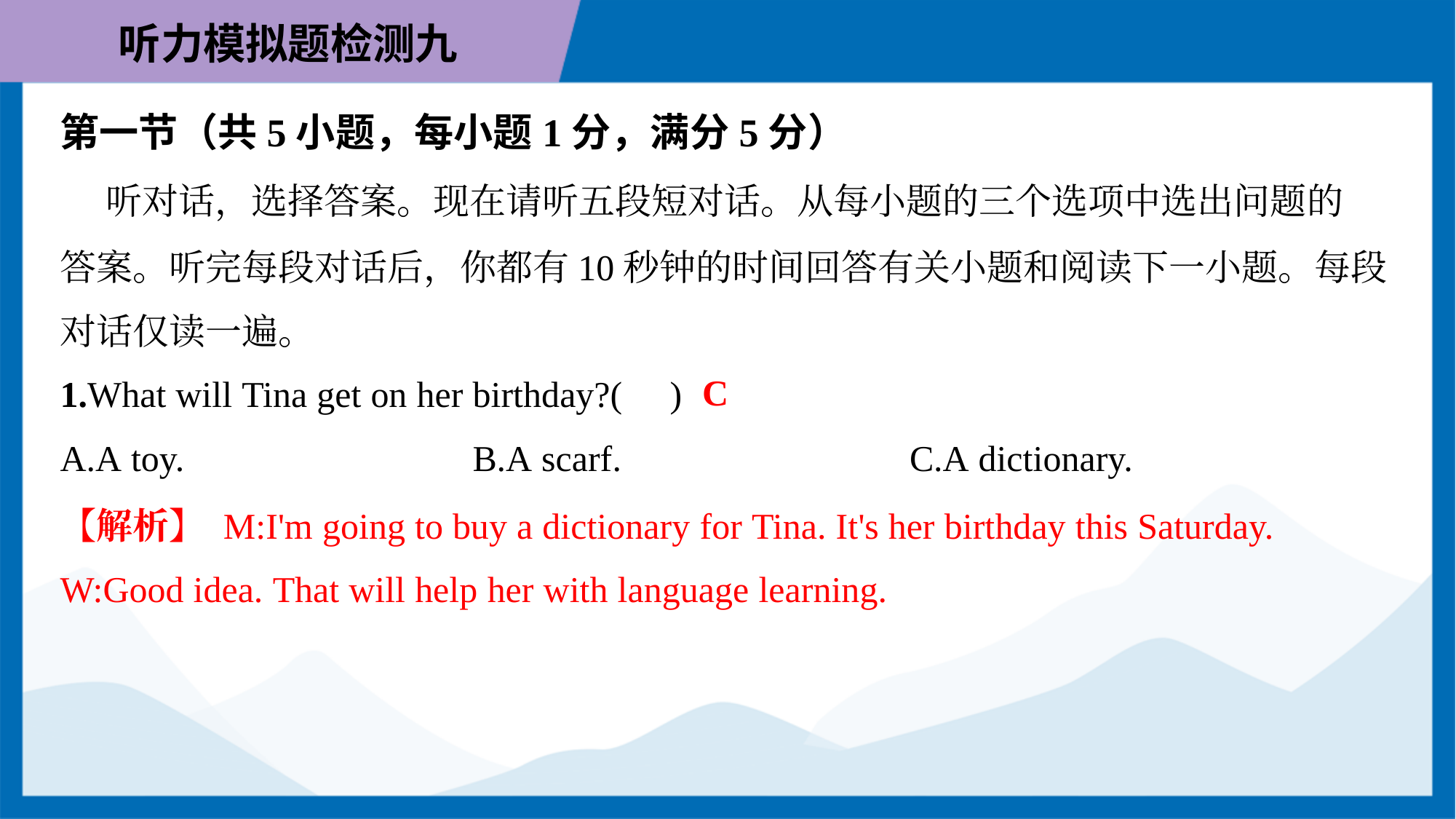

第一节（共5小题，每小题1分，满分5分）
    听对话，选择答案。现在请听五段短对话。从每小题的三个选项中选出问题的
答案。听完每段对话后，你都有10秒钟的时间回答有关小题和阅读下一小题。每段
对话仅读一遍。
C
1.What will Tina get on her birthday?(     )
A.A toy.	B.A scarf.	C.A dictionary.
【解析】 M:I'm going to buy a dictionary for Tina. It's her birthday this Saturday.
W:Good idea. That will help her with language learning.